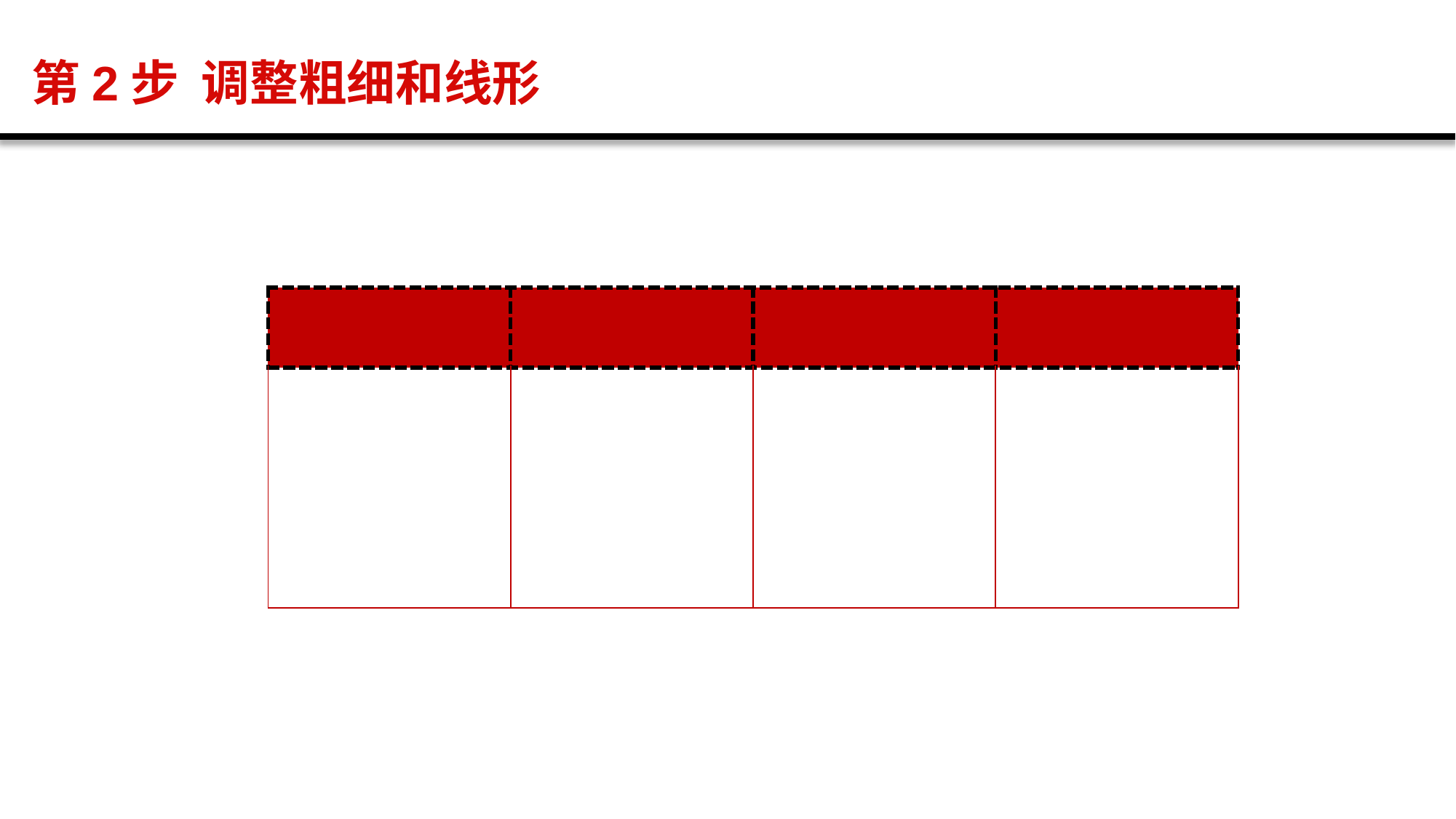

第2步  调整粗细和线形
|  |  |  |  |
| --- | --- | --- | --- |
|  |  |  |  |